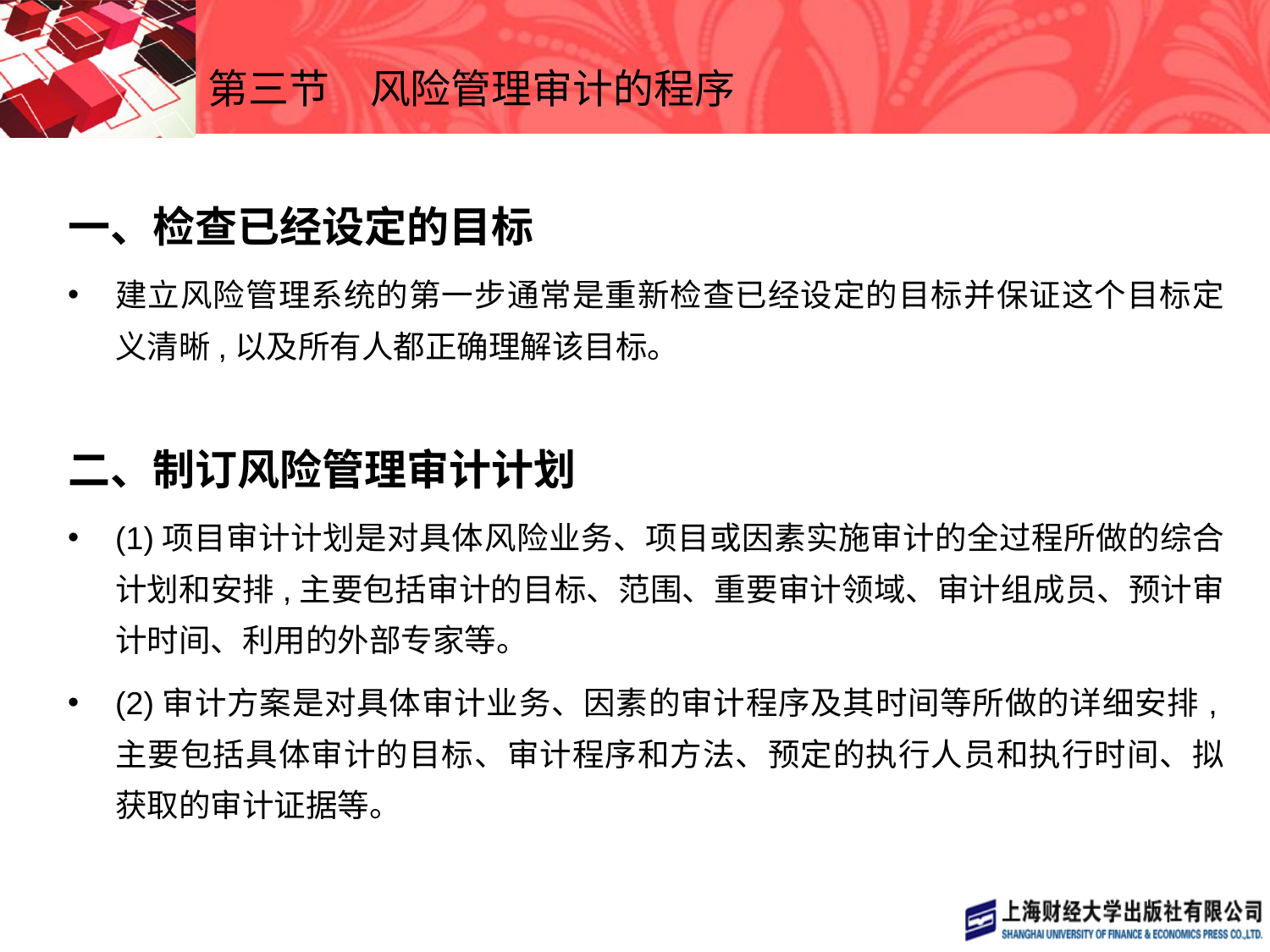

# 第三节　风险管理审计的程序
一、检查已经设定的目标
建立风险管理系统的第一步通常是重新检查已经设定的目标并保证这个目标定义清晰,以及所有人都正确理解该目标。

二、制订风险管理审计计划
(1)项目审计计划是对具体风险业务、项目或因素实施审计的全过程所做的综合计划和安排,主要包括审计的目标、范围、重要审计领域、审计组成员、预计审计时间、利用的外部专家等。
(2)审计方案是对具体审计业务、因素的审计程序及其时间等所做的详细安排,主要包括具体审计的目标、审计程序和方法、预定的执行人员和执行时间、拟获取的审计证据等。